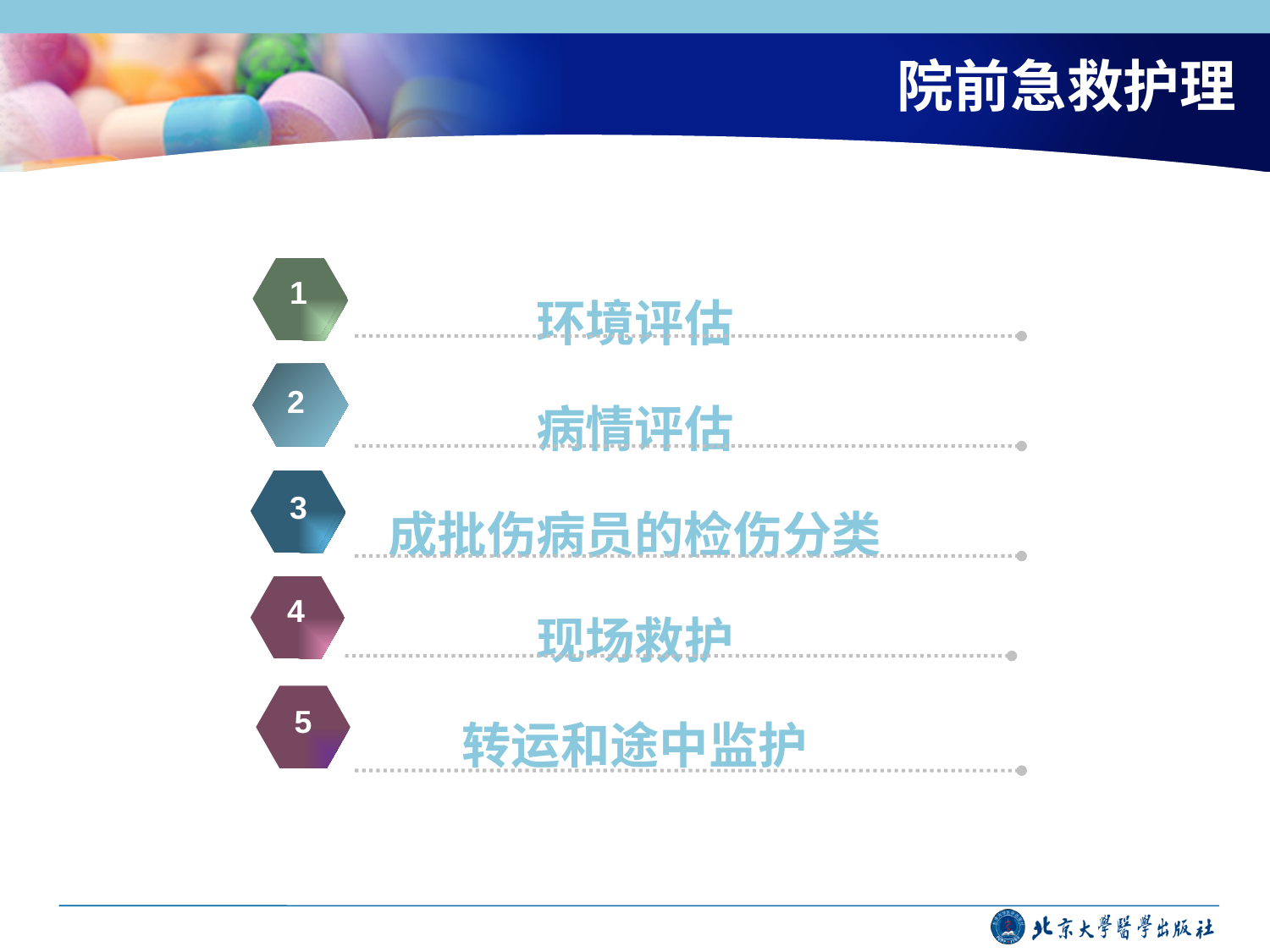

院前急救护理
环境评估
病情评估
成批伤病员的检伤分类
现场救护
转运和途中监护

1

2

3

4

5